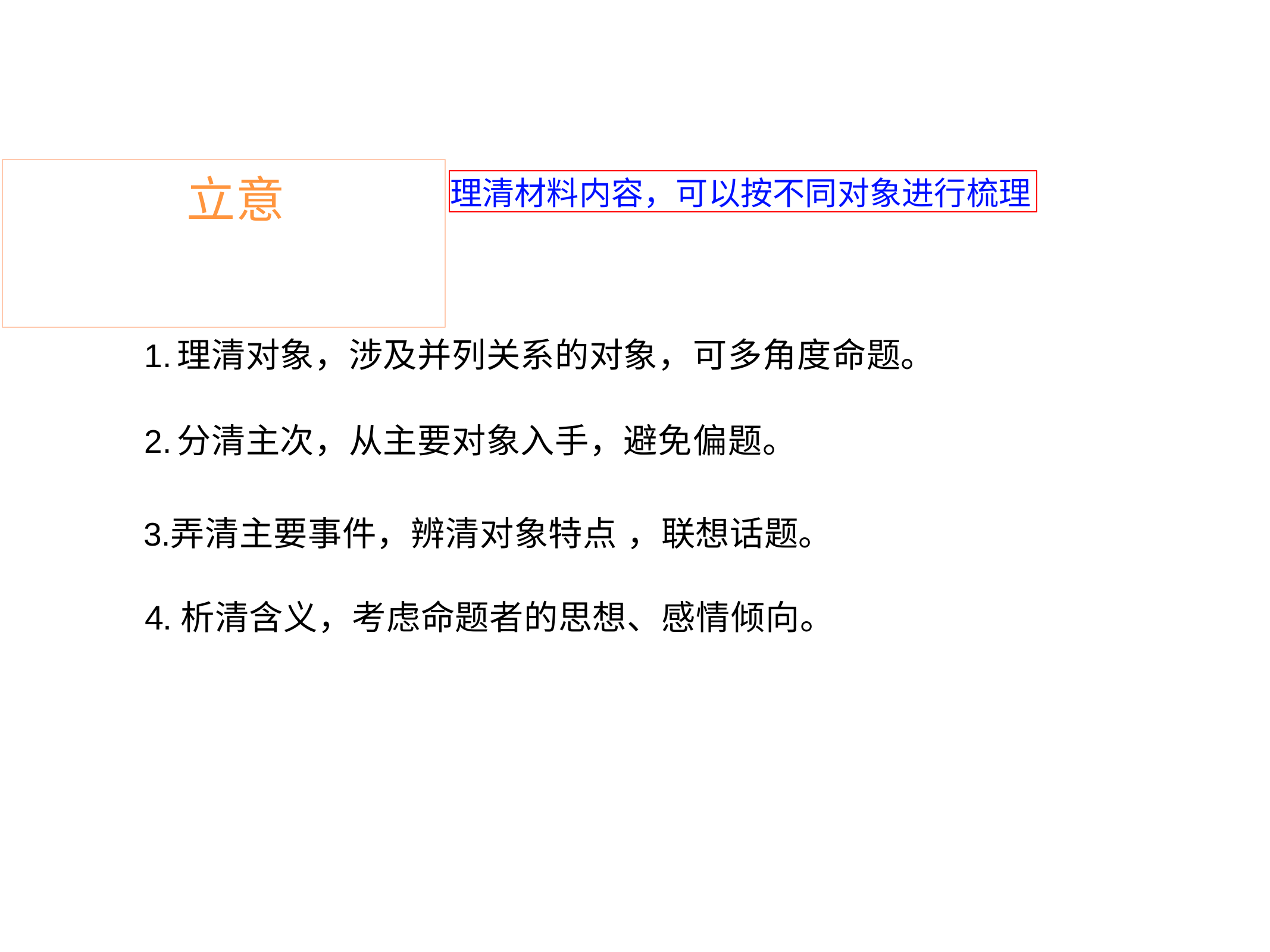

# 立意
理清材料内容，可以按不同对象进行梳理
理清对象，涉及并列关系的对象，可多角度命题。

分清主次，从主要对象入手，避免偏题。
弄清主要事件，辨清对象特点 ，联想话题。 4.析清含义，考虑命题者的思想、感情倾向。